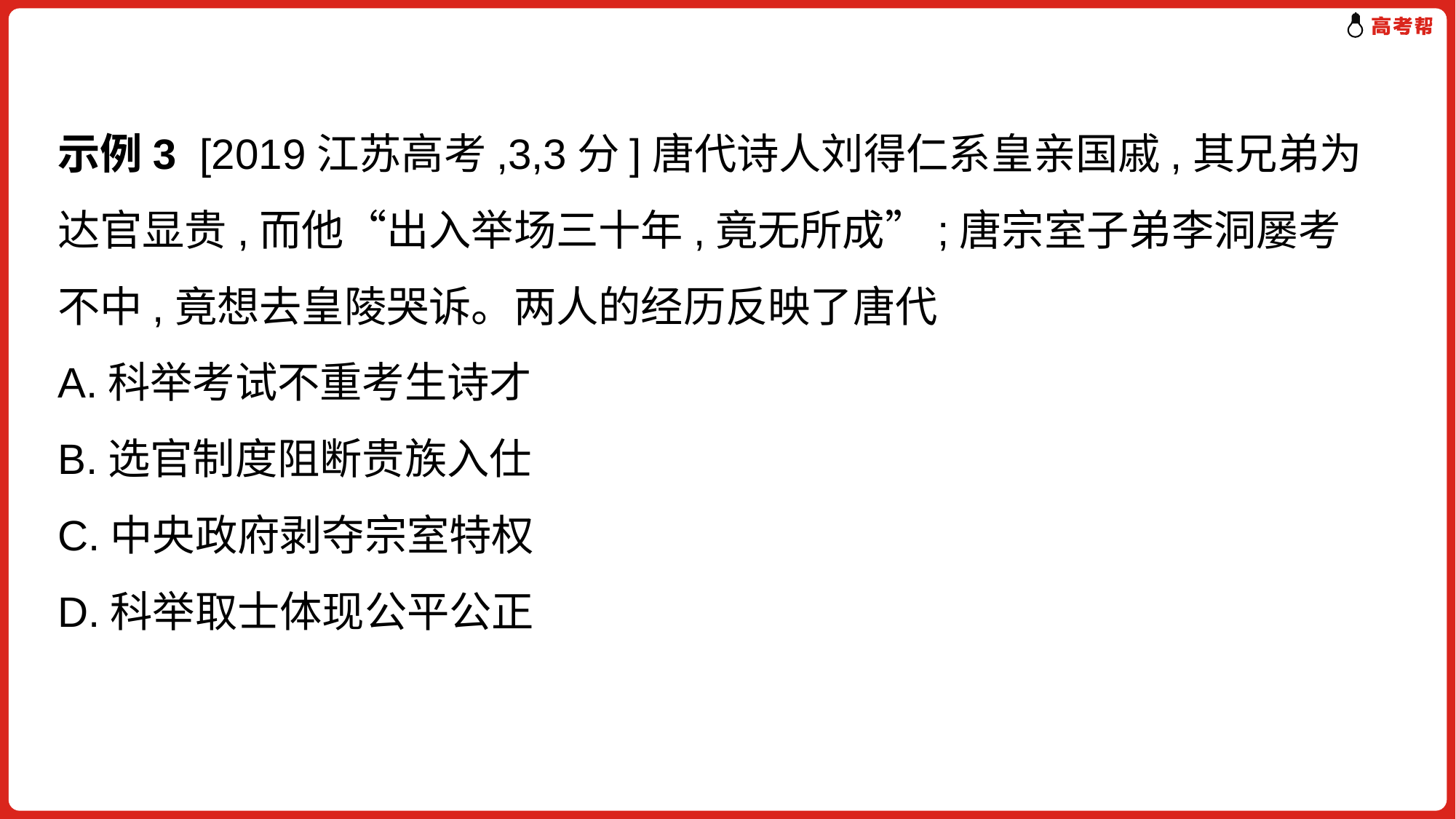

示例3  [2019江苏高考,3,3分]唐代诗人刘得仁系皇亲国戚,其兄弟为达官显贵,而他“出入举场三十年,竟无所成”;唐宗室子弟李洞屡考不中,竟想去皇陵哭诉。两人的经历反映了唐代
A.科举考试不重考生诗才
B.选官制度阻断贵族入仕
C.中央政府剥夺宗室特权
D.科举取士体现公平公正